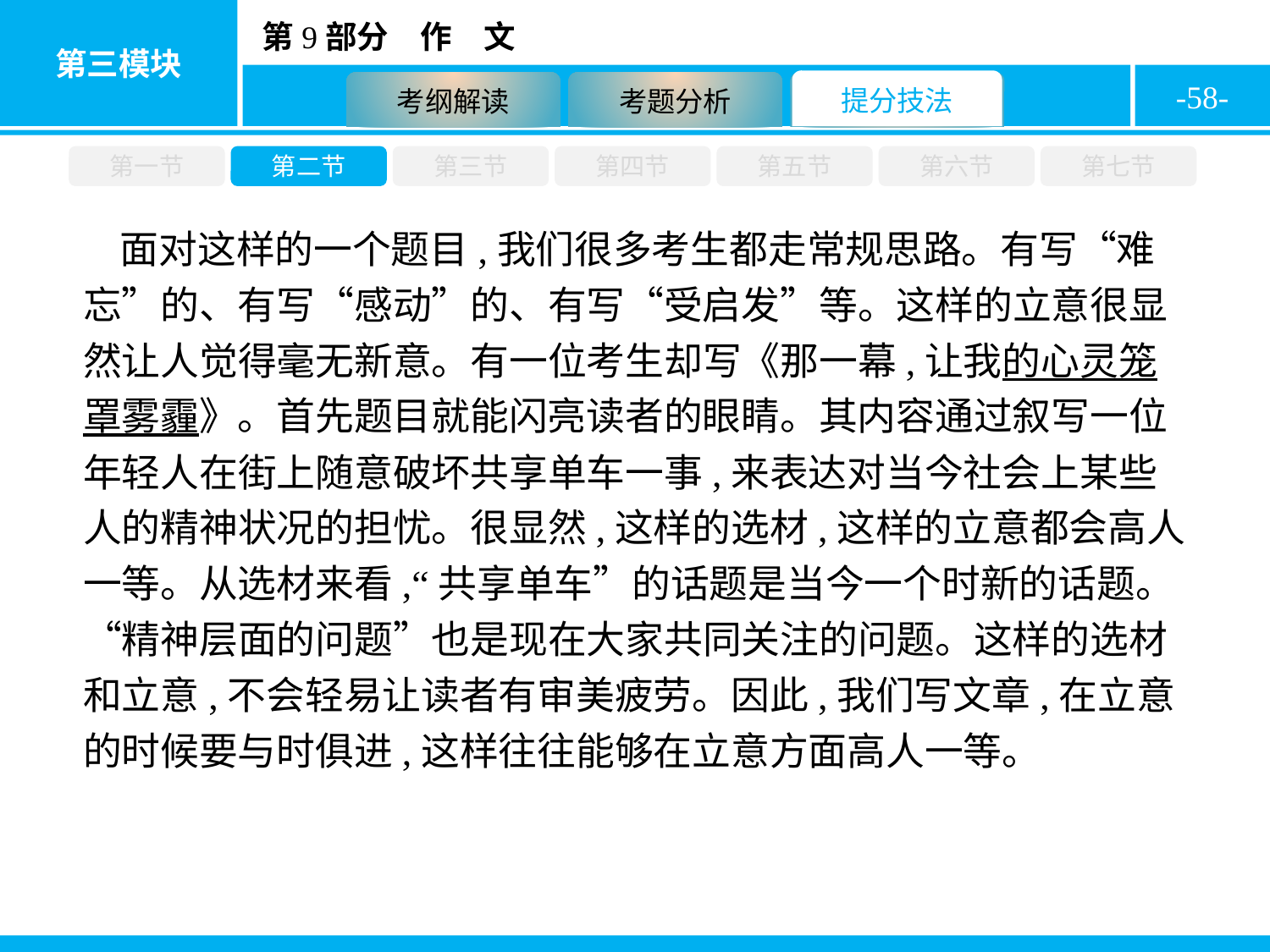

-58-
第一节
第二节
第三节
第四节
第五节
第六节
第七节
面对这样的一个题目,我们很多考生都走常规思路。有写“难忘”的、有写“感动”的、有写“受启发”等。这样的立意很显然让人觉得毫无新意。有一位考生却写《那一幕,让我的心灵笼罩雾霾》。首先题目就能闪亮读者的眼睛。其内容通过叙写一位年轻人在街上随意破坏共享单车一事,来表达对当今社会上某些人的精神状况的担忧。很显然,这样的选材,这样的立意都会高人一等。从选材来看,“共享单车”的话题是当今一个时新的话题。“精神层面的问题”也是现在大家共同关注的问题。这样的选材和立意,不会轻易让读者有审美疲劳。因此,我们写文章,在立意的时候要与时俱进,这样往往能够在立意方面高人一等。